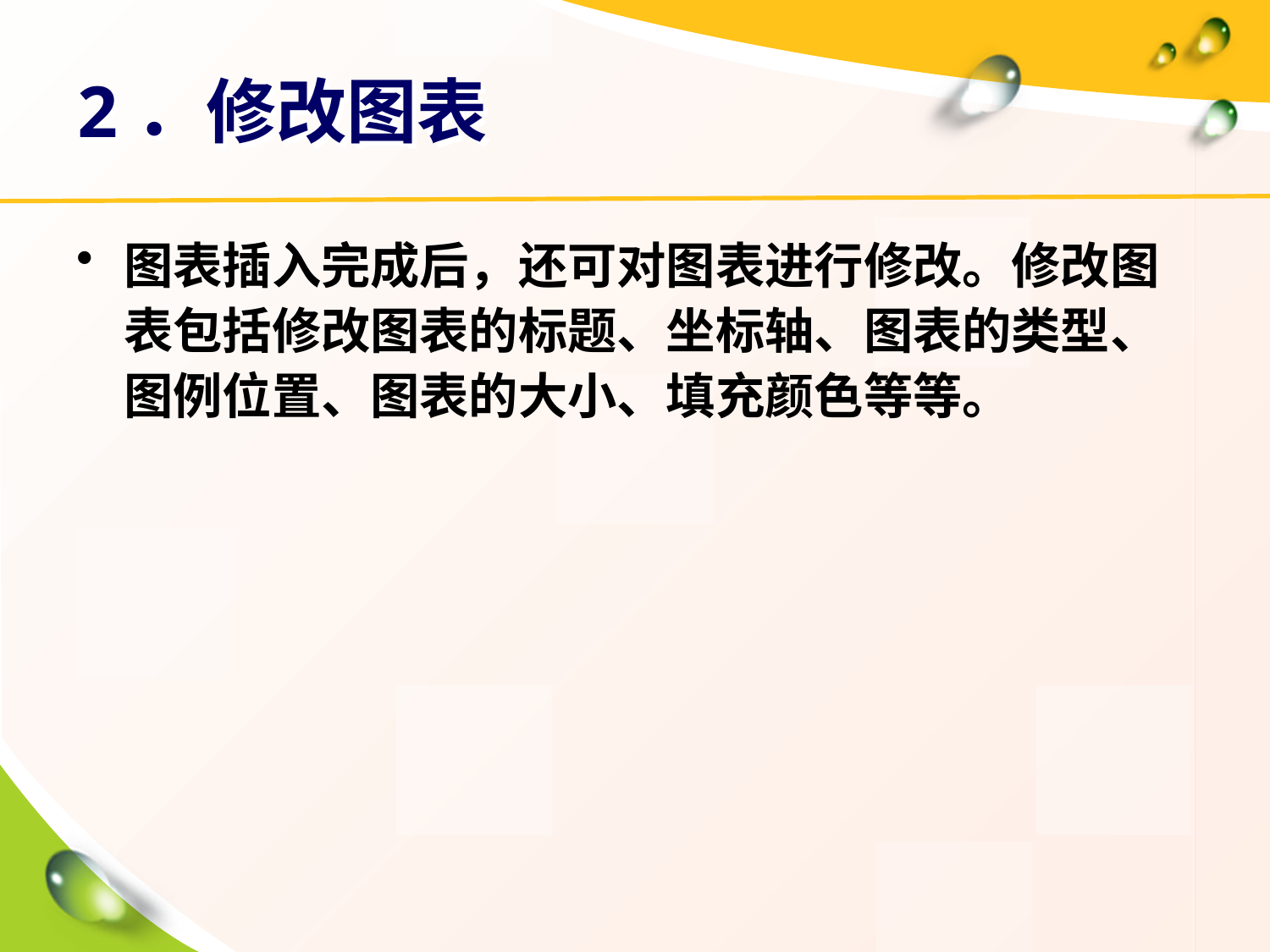

# 2．修改图表
图表插入完成后，还可对图表进行修改。修改图表包括修改图表的标题、坐标轴、图表的类型、图例位置、图表的大小、填充颜色等等。